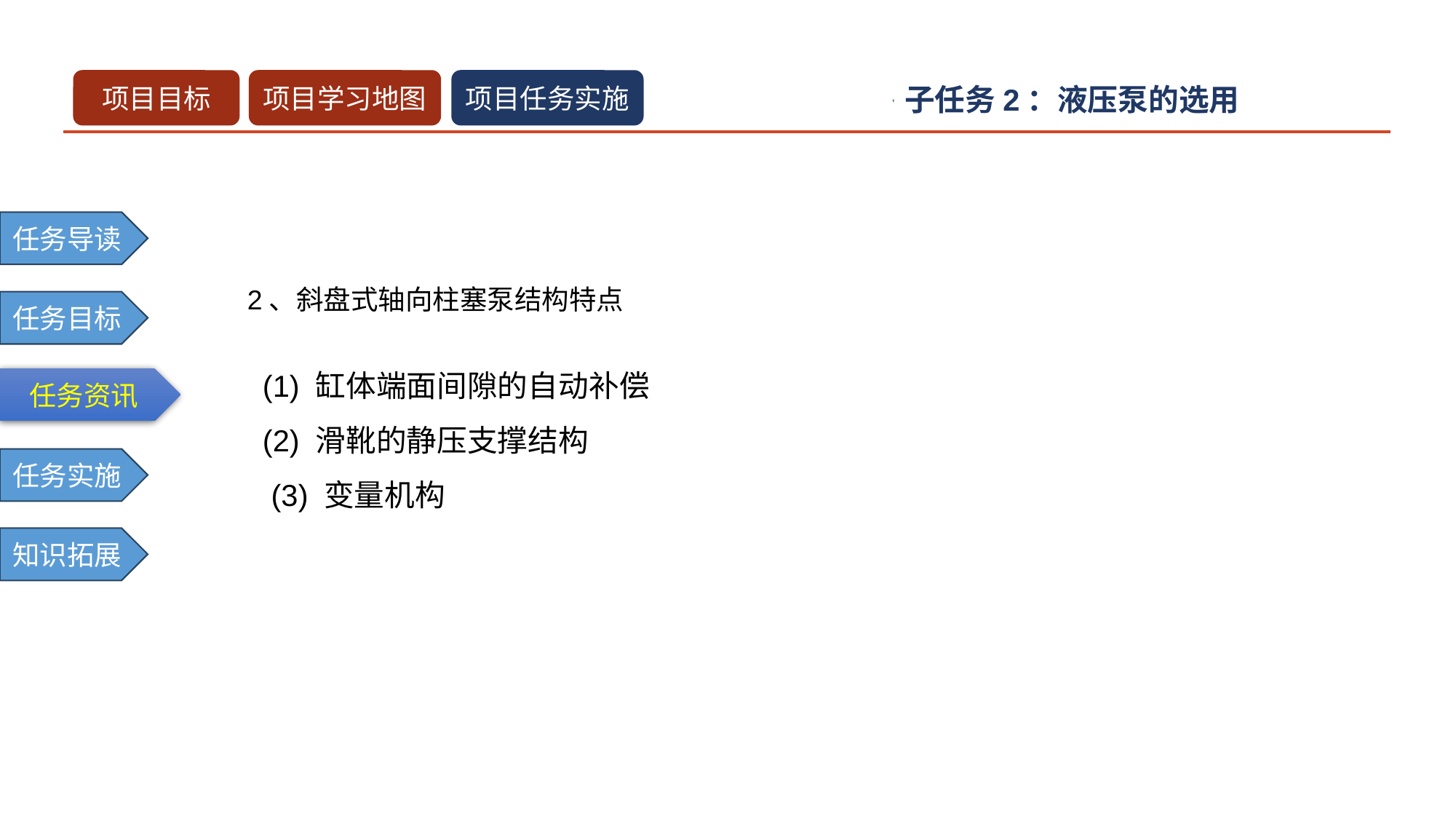

子任务2：液压泵的选用
2、斜盘式轴向柱塞泵结构特点
(1) 缸体端面间隙的自动补偿
(2) 滑靴的静压支撑结构
 (3) 变量机构